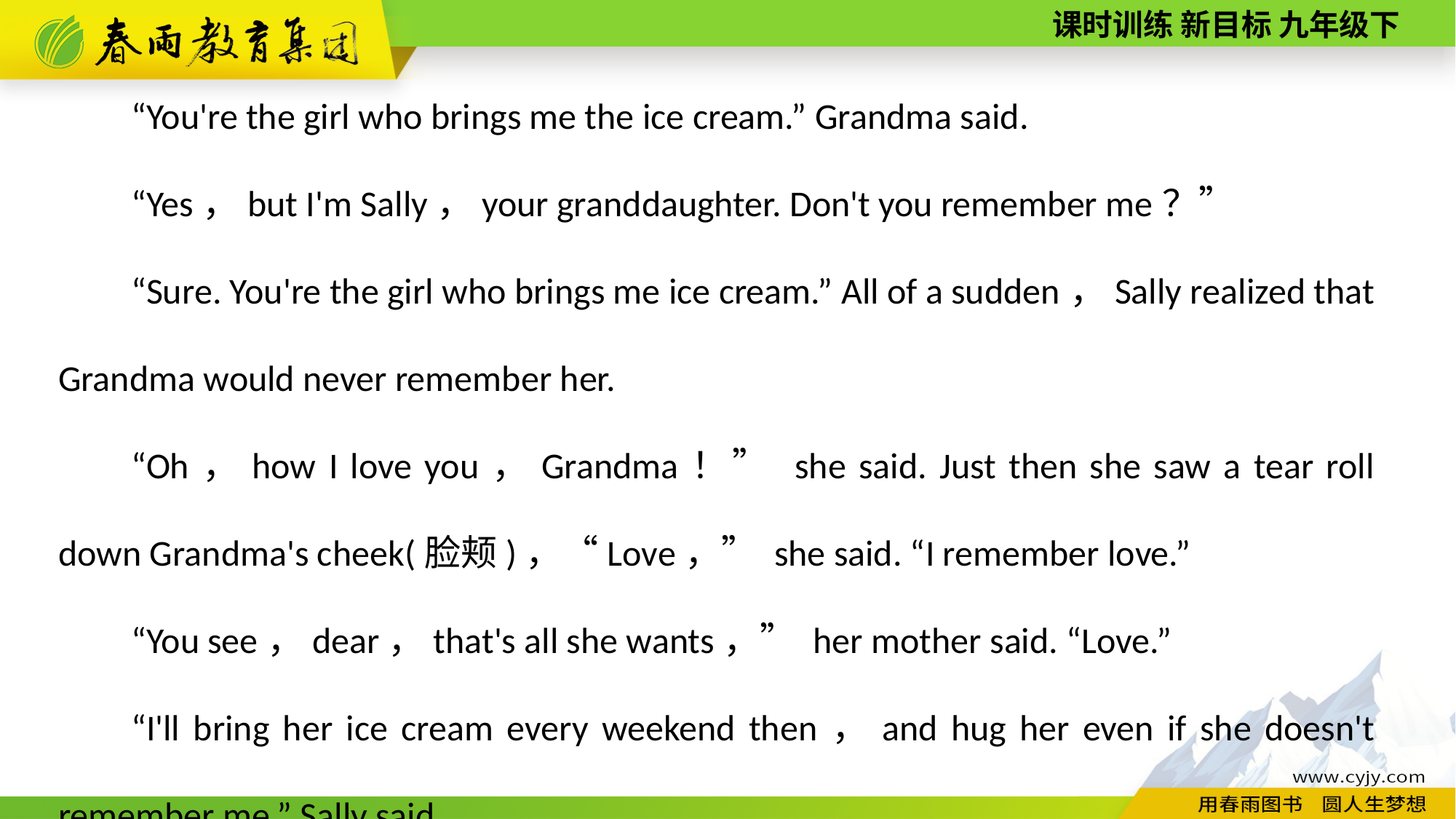

“You're the girl who brings me the ice cream.” Grandma said.
“Yes，but I'm Sally，your granddaughter. Don't you remember me？”
“Sure. You're the girl who brings me ice cream.” All of a sudden，Sally realized that Grandma would never remember her.
“Oh，how I love you，Grandma！” she said. Just then she saw a tear roll down Grandma's cheek(脸颊)，“Love，” she said. “I remember love.”
“You see，dear，that's all she wants，” her mother said. “Love.”
“I'll bring her ice cream every weekend then，and hug her even if she doesn't remember me.” Sally said.